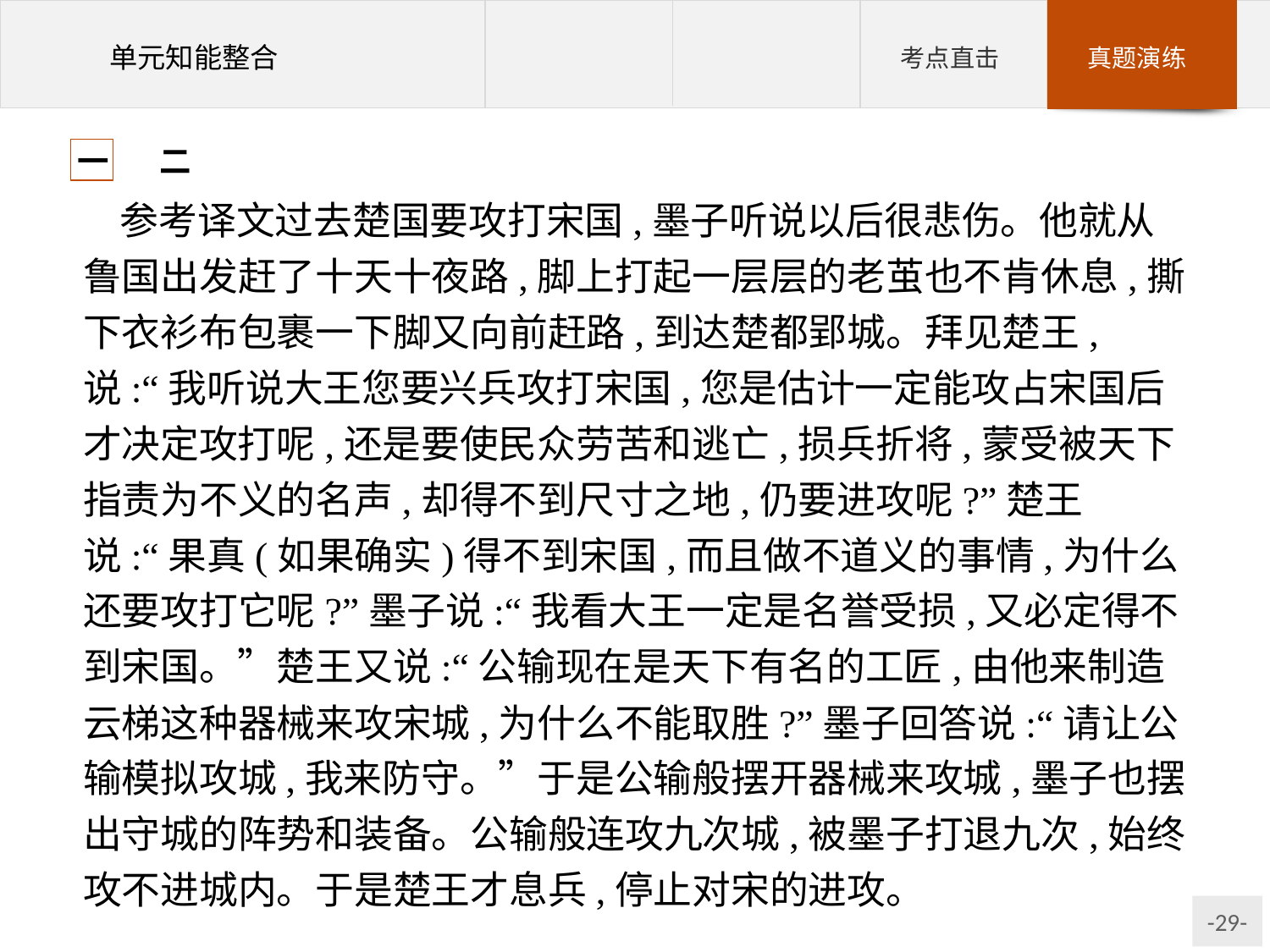

一       二

参考译文过去楚国要攻打宋国,墨子听说以后很悲伤。他就从鲁国出发赶了十天十夜路,脚上打起一层层的老茧也不肯休息,撕下衣衫布包裹一下脚又向前赶路,到达楚都郢城。拜见楚王,说:“我听说大王您要兴兵攻打宋国,您是估计一定能攻占宋国后才决定攻打呢,还是要使民众劳苦和逃亡,损兵折将,蒙受被天下指责为不义的名声,却得不到尺寸之地,仍要进攻呢?”楚王说:“果真(如果确实)得不到宋国,而且做不道义的事情,为什么还要攻打它呢?”墨子说:“我看大王一定是名誉受损,又必定得不到宋国。”楚王又说:“公输现在是天下有名的工匠,由他来制造云梯这种器械来攻宋城,为什么不能取胜?”墨子回答说:“请让公输模拟攻城,我来防守。”于是公输般摆开器械来攻城,墨子也摆出守城的阵势和装备。公输般连攻九次城,被墨子打退九次,始终攻不进城内。于是楚王才息兵,停止对宋的进攻。